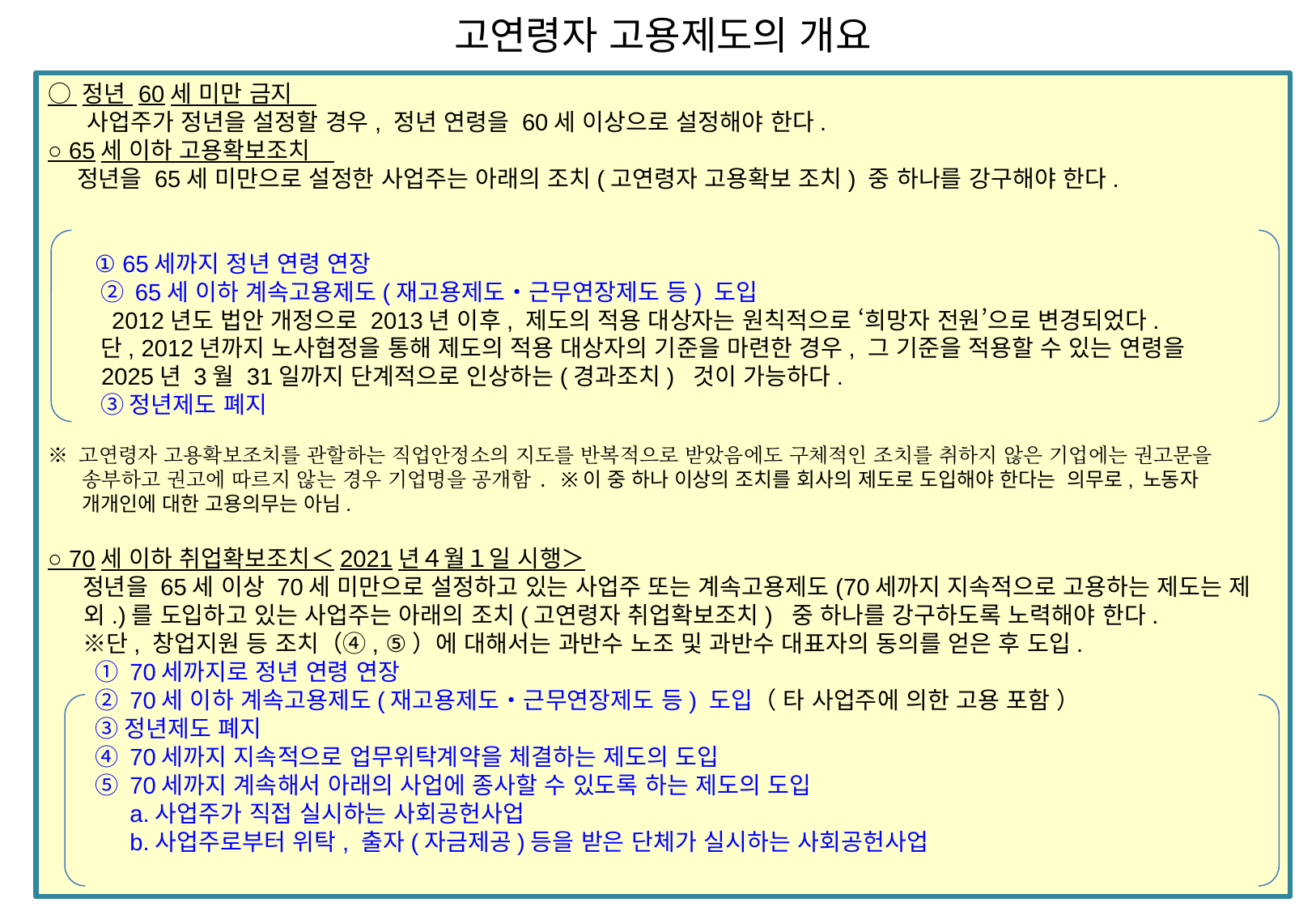

고연령자 고용제도의 개요
○ 정년 60세 미만 금지
     사업주가 정년을 설정할 경우, 정년 연령을 60세 이상으로 설정해야 한다.
○ 65세 이하 고용확보조치
　 정년을 65세 미만으로 설정한 사업주는 아래의 조치(고연령자 고용확보 조치) 중 하나를 강구해야 한다.

       ① 65세까지 정년 연령 연장
　　 ② 65세 이하 계속고용제도(재고용제도・근무연장제도 등) 도입
　　  2012년도 법안 개정으로 2013년 이후, 제도의 적용 대상자는 원칙적으로 ‘희망자 전원’으로 변경되었다.
　　 단, 2012년까지 노사협정을 통해 제도의 적용 대상자의 기준을 마련한 경우, 그 기준을 적용할 수 있는 연령을
        2025년 3월 31일까지 단계적으로 인상하는(경과조치)  것이 가능하다.
　　 ③ 정년제도 폐지

※ 고연령자 고용확보조치를 관할하는 직업안정소의 지도를 반복적으로 받았음에도 구체적인 조치를 취하지 않은 기업에는 권고문을 송부하고 권고에 따르지 않는 경우 기업명을 공개함. ※이 중 하나 이상의 조치를 회사의 제도로 도입해야 한다는  의무로, 노동자  개개인에 대한 고용의무는 아님.

○ 70세 이하 취업확보조치＜2021년４월１일 시행＞
　정년을 65세 이상 70세 미만으로 설정하고 있는 사업주 또는 계속고용제도(70세까지 지속적으로 고용하는 제도는 제외.)를 도입하고 있는 사업주는 아래의 조치(고연령자 취업확보조치)  중 하나를 강구하도록 노력해야 한다.
　※단, 창업지원 등 조치（④, ⑤）에 대해서는 과반수 노조 및 과반수 대표자의 동의를 얻은 후 도입.
　　① 70세까지로 정년 연령 연장
　　② 70세 이하 계속고용제도(재고용제도・근무연장제도 등) 도입（ 타 사업주에 의한 고용 포함 ）
　　③ 정년제도 폐지
　　④ 70세까지 지속적으로 업무위탁계약을 체결하는 제도의 도입
　　⑤ 70세까지 계속해서 아래의 사업에 종사할 수 있도록 하는 제도의 도입
　 　　a.사업주가 직접 실시하는 사회공헌사업
　 　　b.사업주로부터 위탁, 출자(자금제공)등을 받은 단체가 실시하는 사회공헌사업